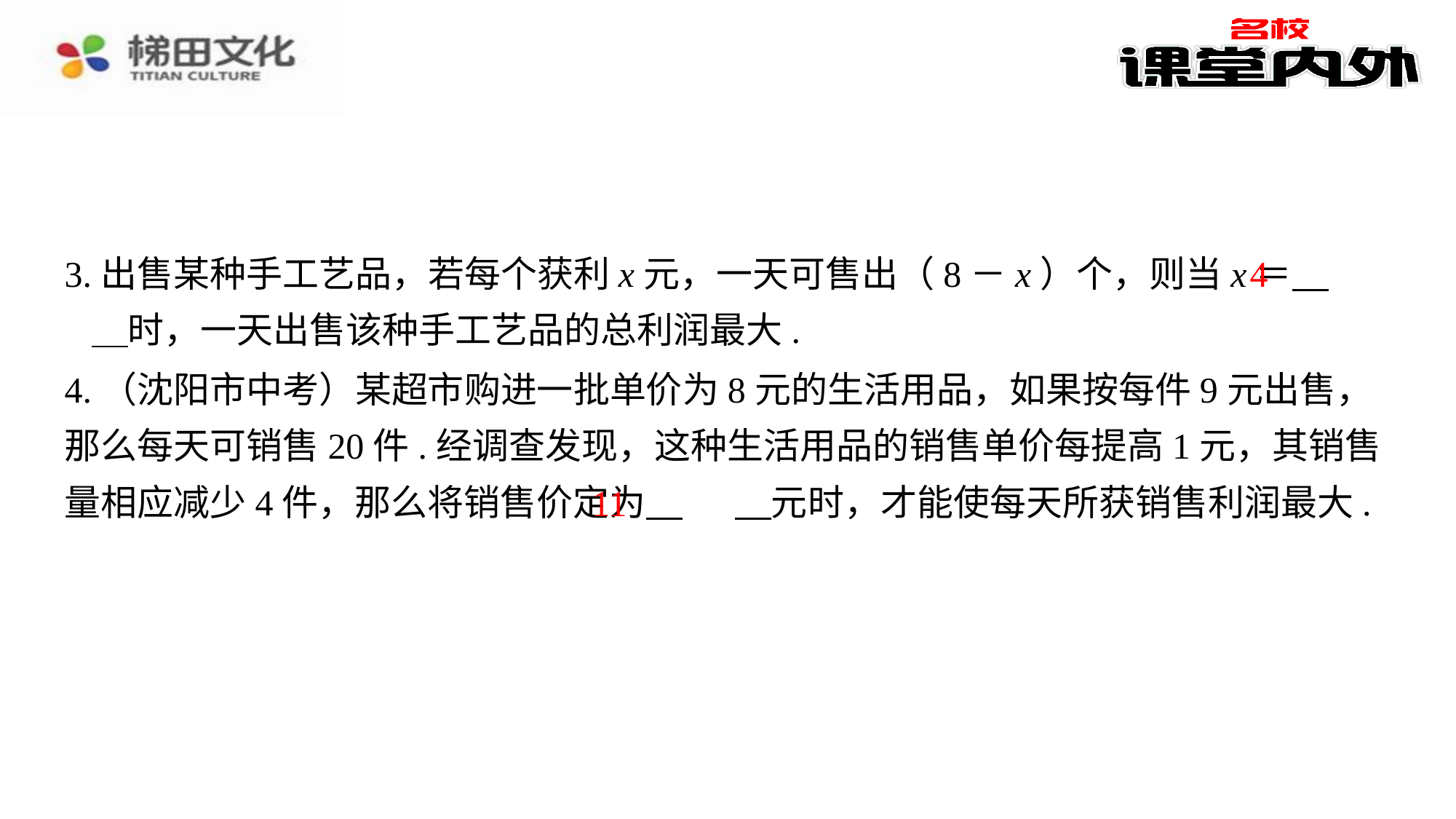

4
3.出售某种手工艺品，若每个获利x元，一天可售出（8－x）个，则当x＝ 　4　⁠时，一天出售该种手工艺品的总利润最大.
4.（沈阳市中考）某超市购进一批单价为8元的生活用品，如果按每件9元出售，那么每天可销售20件.经调查发现，这种生活用品的销售单价每提高1元，其销售量相应减少4件，那么将销售价定为 　11　⁠元时，才能使每天所获销售利润最大.
11